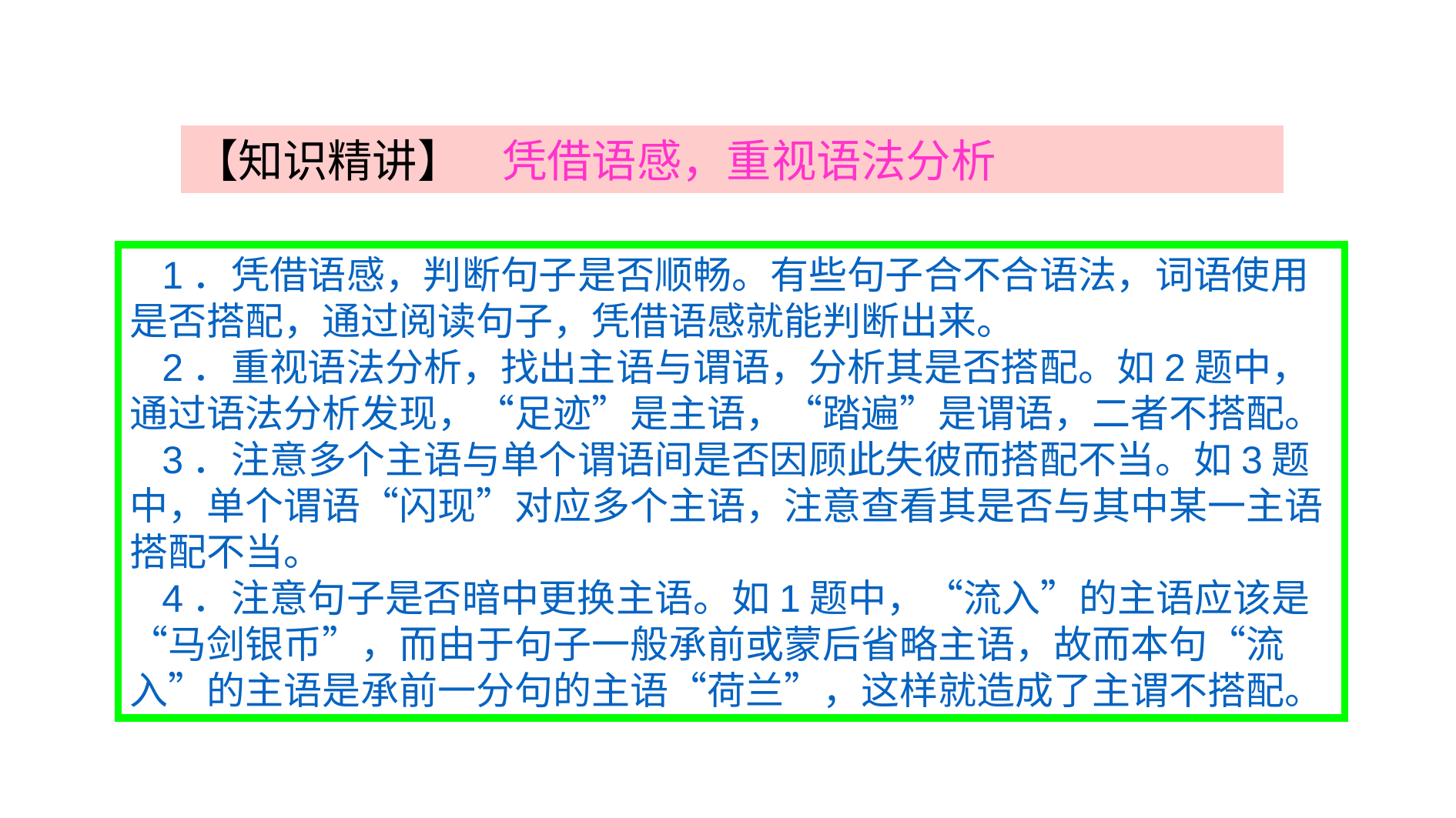

【知识精讲】    凭借语感，重视语法分析
    1．凭借语感，判断句子是否顺畅。有些句子合不合语法，词语使用是否搭配，通过阅读句子，凭借语感就能判断出来。
   2．重视语法分析，找出主语与谓语，分析其是否搭配。如2题中，通过语法分析发现，“足迹”是主语，“踏遍”是谓语，二者不搭配。
   3．注意多个主语与单个谓语间是否因顾此失彼而搭配不当。如3题中，单个谓语“闪现”对应多个主语，注意查看其是否与其中某一主语搭配不当。
   4．注意句子是否暗中更换主语。如1题中，“流入”的主语应该是“马剑银币”，而由于句子一般承前或蒙后省略主语，故而本句“流入”的主语是承前一分句的主语“荷兰”，这样就造成了主谓不搭配。